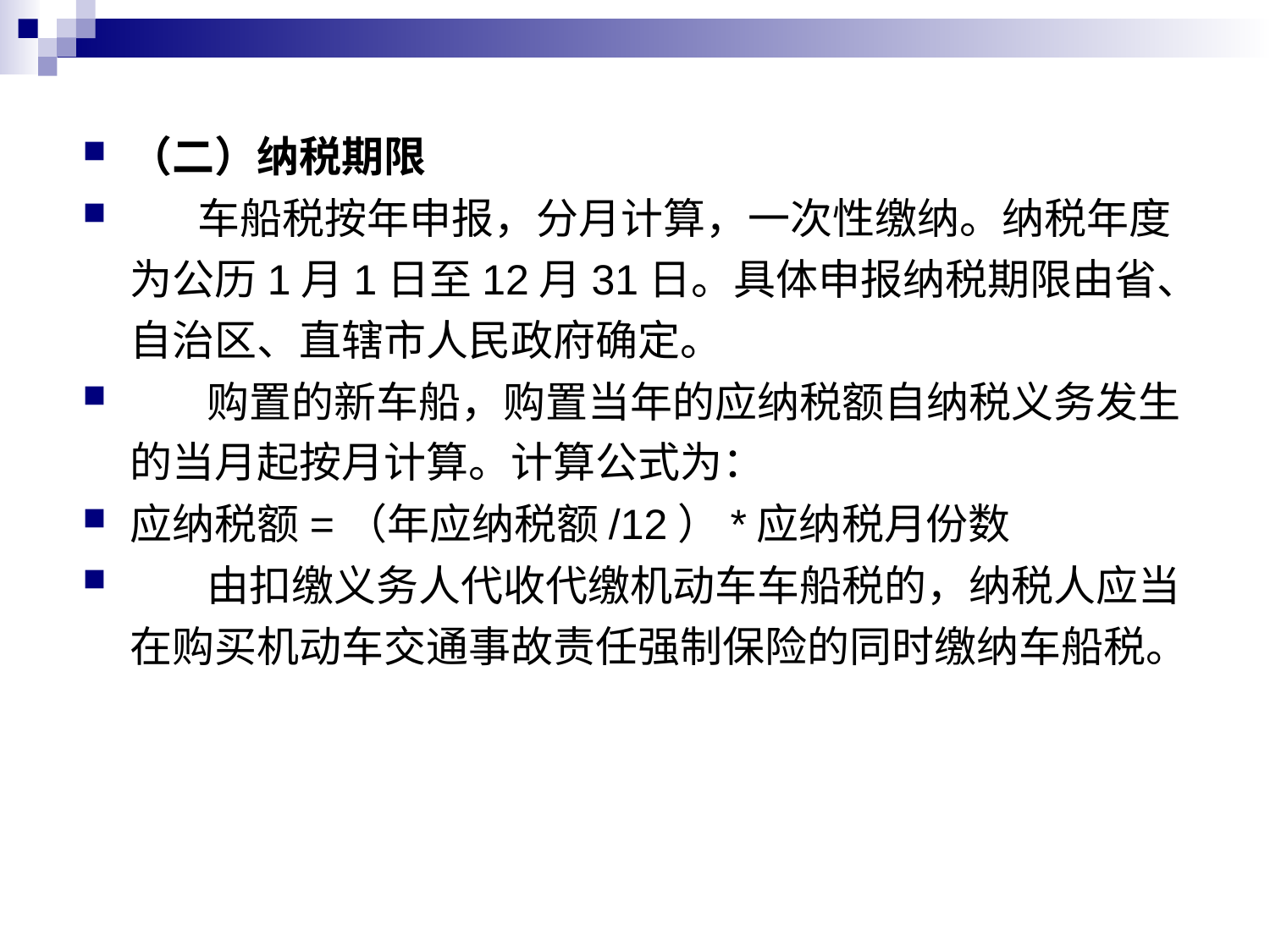

#
（二）纳税期限
      车船税按年申报，分月计算，一次性缴纳。纳税年度为公历1月1日至12月31日。具体申报纳税期限由省、自治区、直辖市人民政府确定。
       购置的新车船，购置当年的应纳税额自纳税义务发生的当月起按月计算。计算公式为：
应纳税额=（年应纳税额/12）*应纳税月份数
       由扣缴义务人代收代缴机动车车船税的，纳税人应当在购买机动车交通事故责任强制保险的同时缴纳车船税。